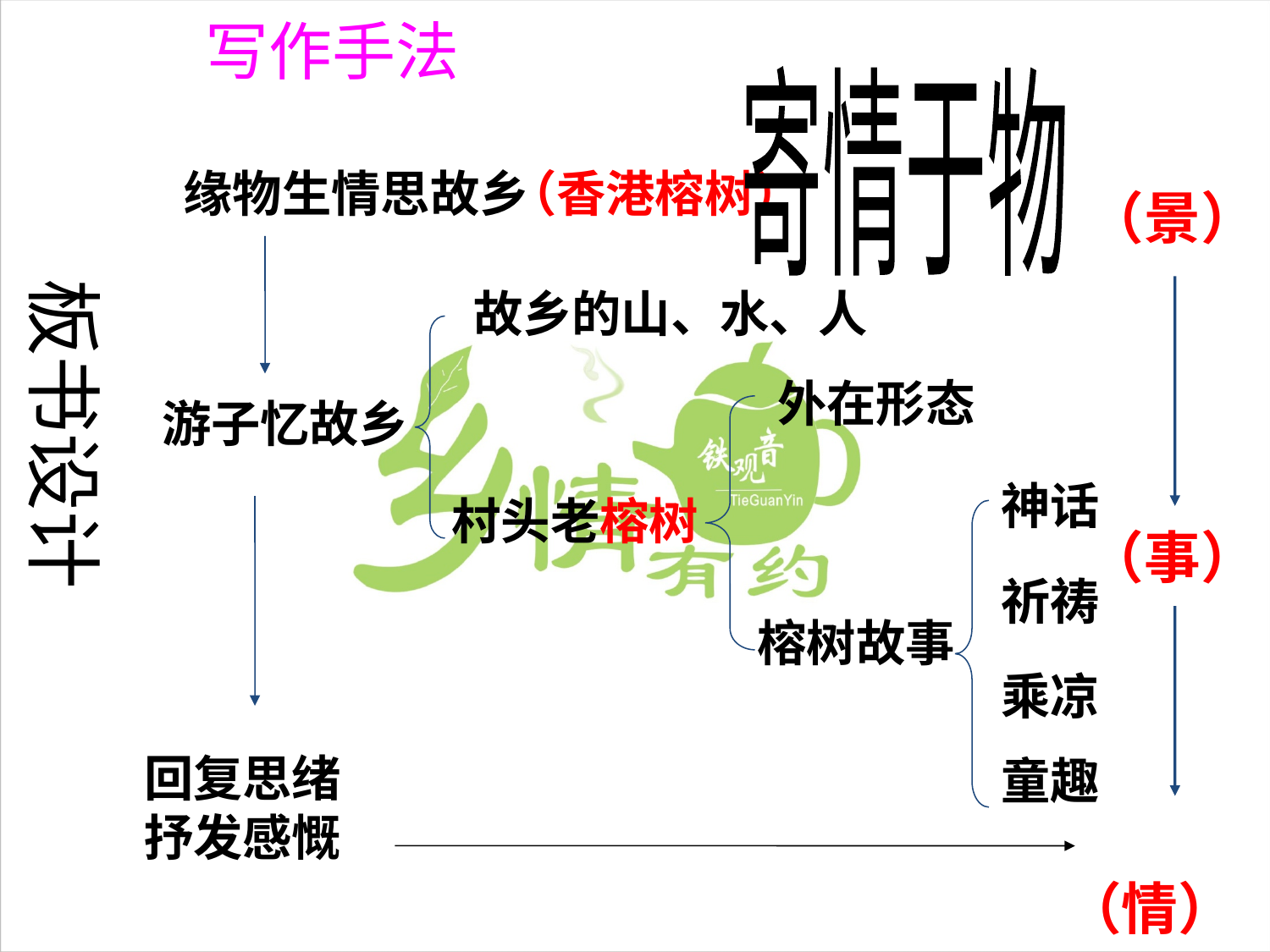

写作手法
寄情于物
缘物生情思故乡
（香港榕树）
（景）

板书设计
故乡的山、水、人

外在形态
游子忆故乡

神话
村头老榕树

（事）
祈祷
榕树故事

乘凉
回复思绪抒发感慨
童趣
  （情）